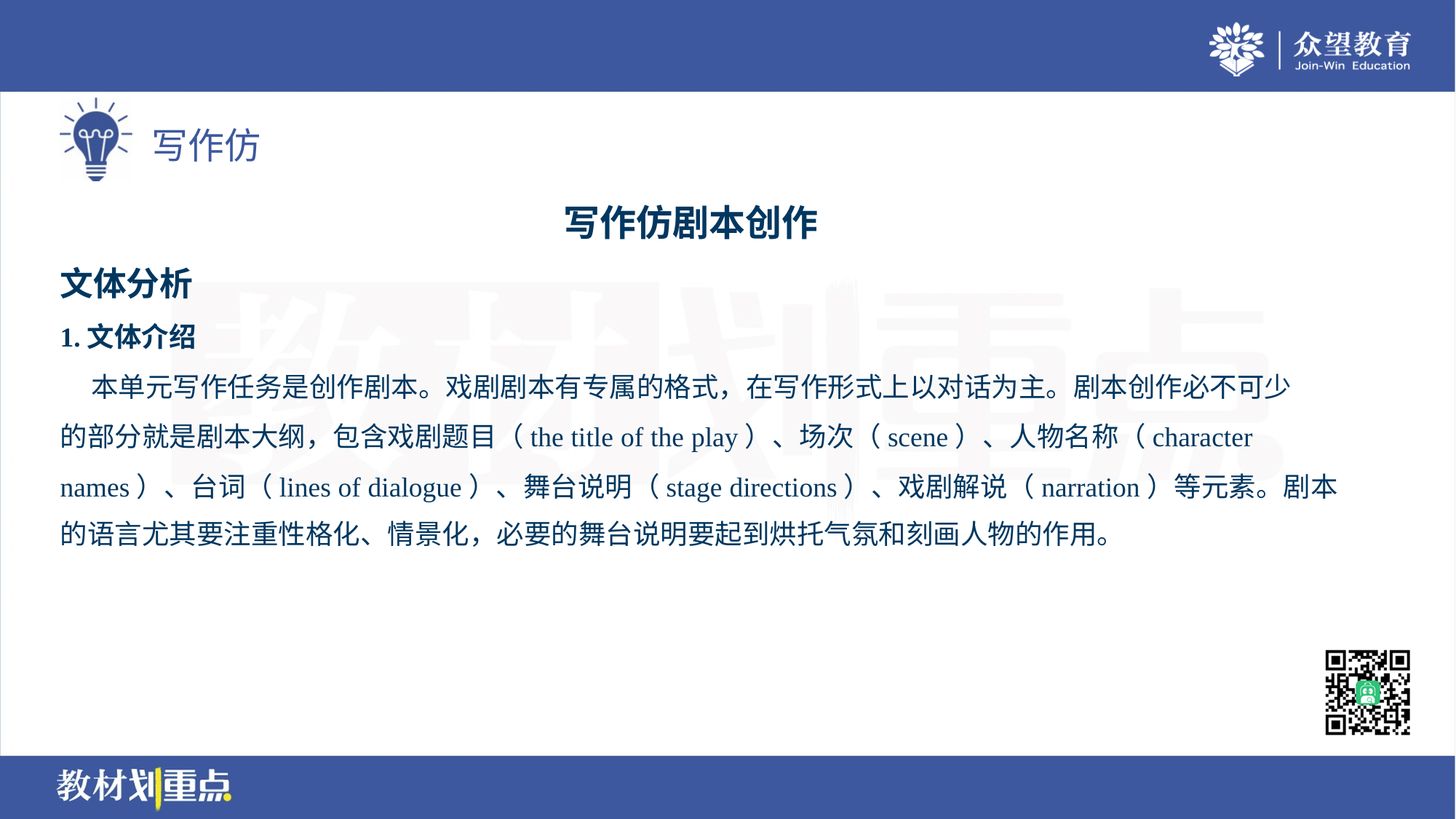

写作仿剧本创作
文体分析
1.文体介绍
    本单元写作任务是创作剧本。戏剧剧本有专属的格式，在写作形式上以对话为主。剧本创作必不可少
的部分就是剧本大纲，包含戏剧题目（the title of the play）、场次（scene）、人物名称（character
names）、台词（lines of dialogue）、舞台说明（stage directions）、戏剧解说（narration）等元素。剧本
的语言尤其要注重性格化、情景化，必要的舞台说明要起到烘托气氛和刻画人物的作用。